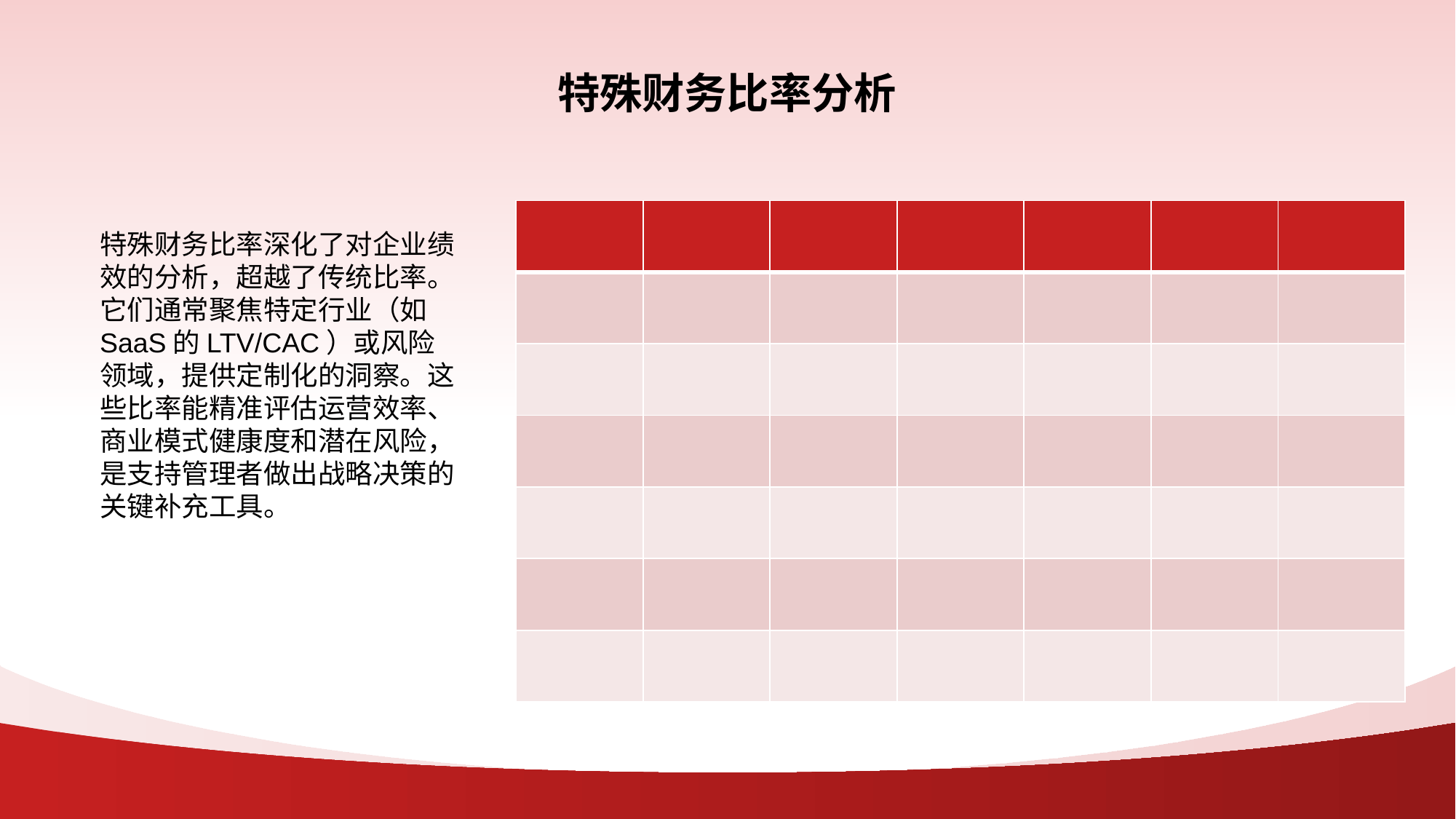

# 特殊财务比率分析
|  |  |  |  |  |  |  |
| --- | --- | --- | --- | --- | --- | --- |
|  |  |  |  |  |  |  |
|  |  |  |  |  |  |  |
|  |  |  |  |  |  |  |
|  |  |  |  |  |  |  |
|  |  |  |  |  |  |  |
|  |  |  |  |  |  |  |
特殊财务比率深化了对企业绩效的分析，超越了传统比率。它们通常聚焦特定行业（如SaaS的LTV/CAC）或风险领域，提供定制化的洞察。这些比率能精准评估运营效率、商业模式健康度和潜在风险，是支持管理者做出战略决策的关键补充工具。